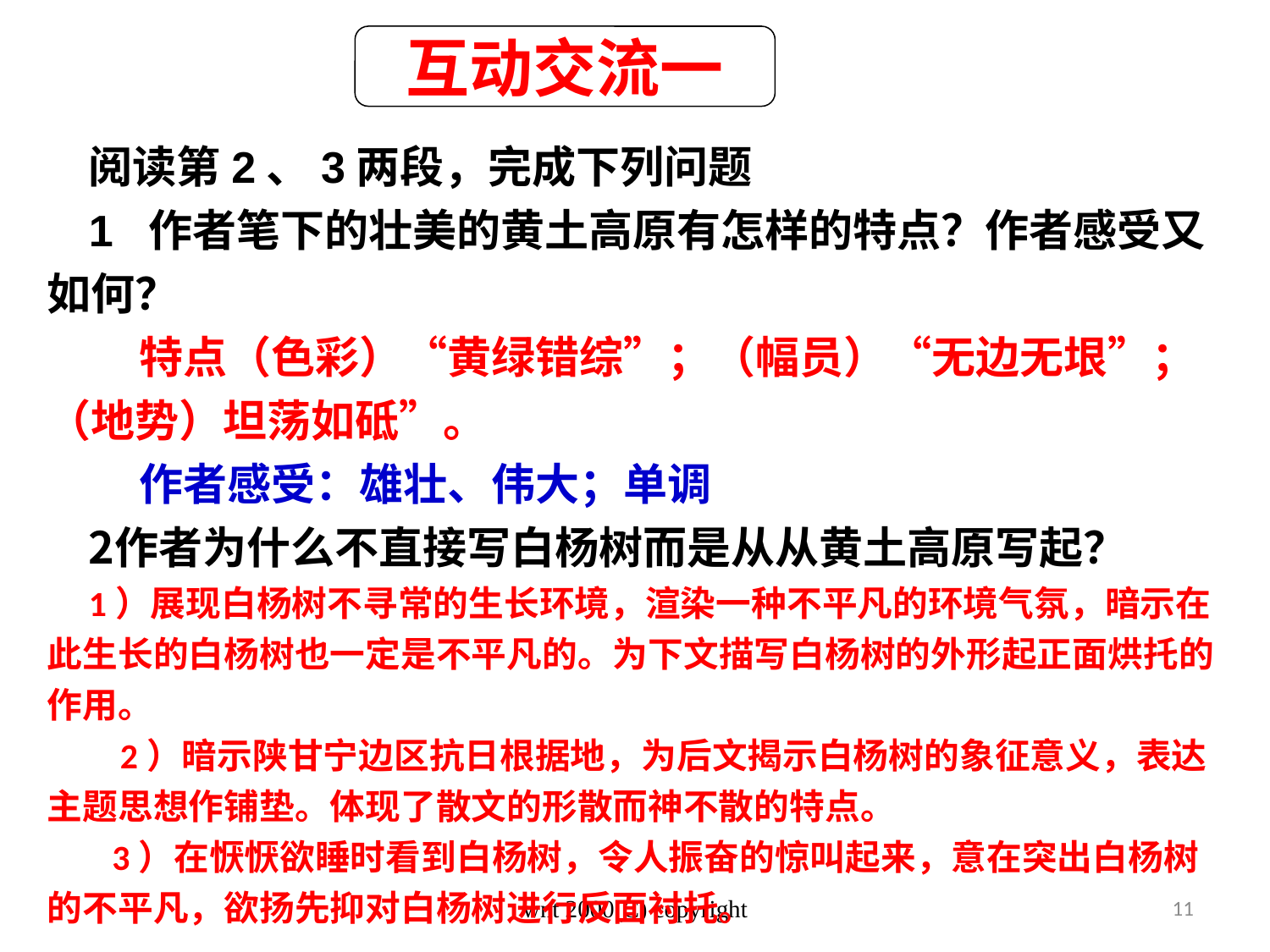

互动交流一
阅读第2、3两段，完成下列问题
1  作者笔下的壮美的黄土高原有怎样的特点？作者感受又如何？
    特点（色彩）“黄绿错综”；（幅员）“无边无垠”；（地势）坦荡如砥”。
    作者感受：雄壮、伟大；单调
作者为什么不直接写白杨树而是从从黄土高原写起？
1）展现白杨树不寻常的生长环境，渲染一种不平凡的环境气氛，暗示在此生长的白杨树也一定是不平凡的。为下文描写白杨树的外形起正面烘托的作用。
        2）暗示陕甘宁边区抗日根据地，为后文揭示白杨树的象征意义，表达主题思想作铺垫。体现了散文的形散而神不散的特点。
       3）在恹恹欲睡时看到白杨树，令人振奋的惊叫起来，意在突出白杨树的不平凡，欲扬先抑对白杨树进行反面衬托。
wnt 2000(C) copyright
11